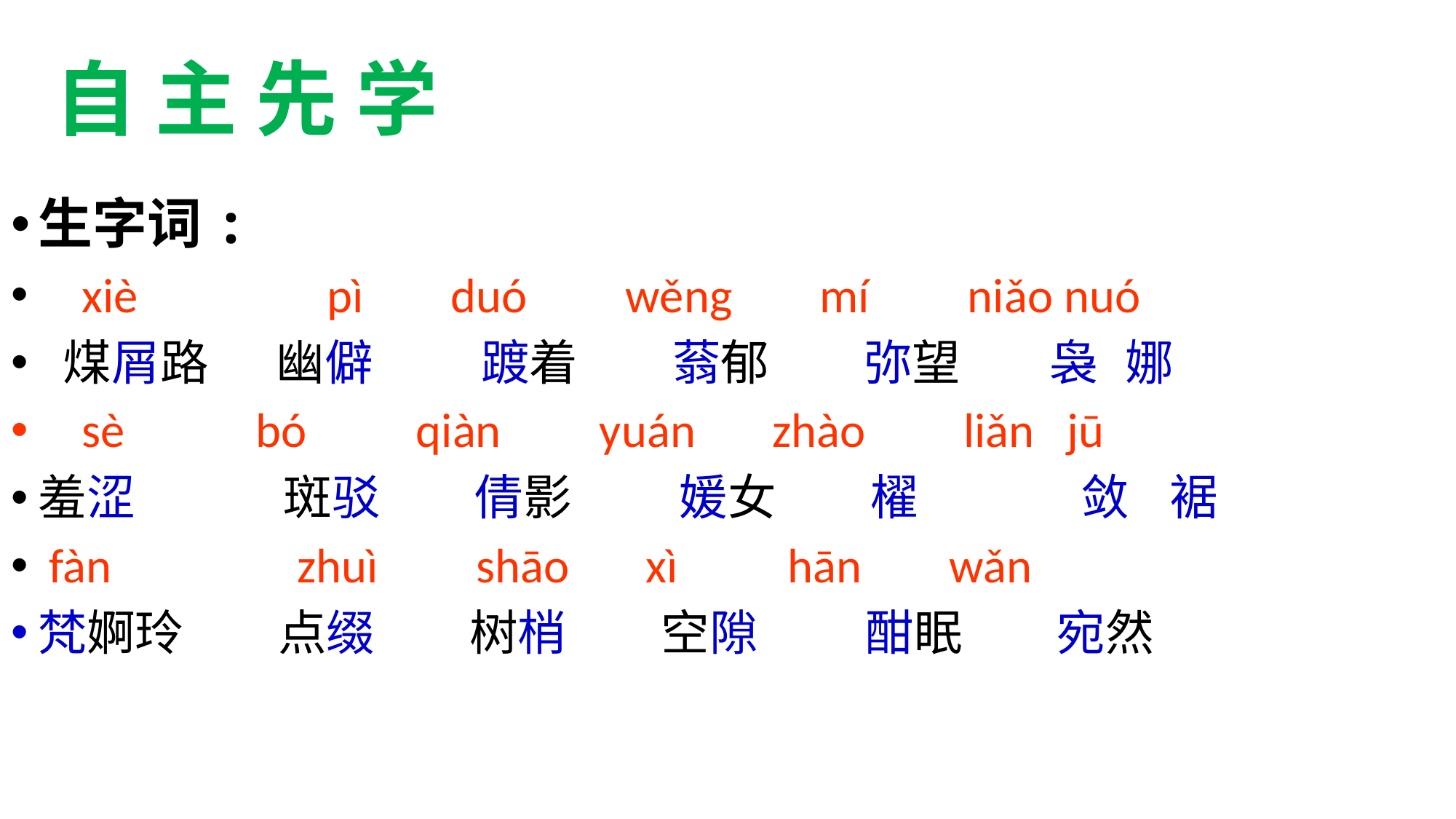

# 自 主 先 学
生字词:
    xiè       　   pì        duó         wěng        mí         niǎo nuó
 煤屑路     幽僻        踱着       蓊郁       弥望 　  袅  娜
    sè            bó          qiàn         yuán       zhào         liǎn   jū
羞涩           斑驳       倩影        媛女       櫂            敛   裾
 fàn                 zhuì         shāo       xì          hān        wǎn
梵婀玲       点缀       树梢       空隙        酣眠       宛然